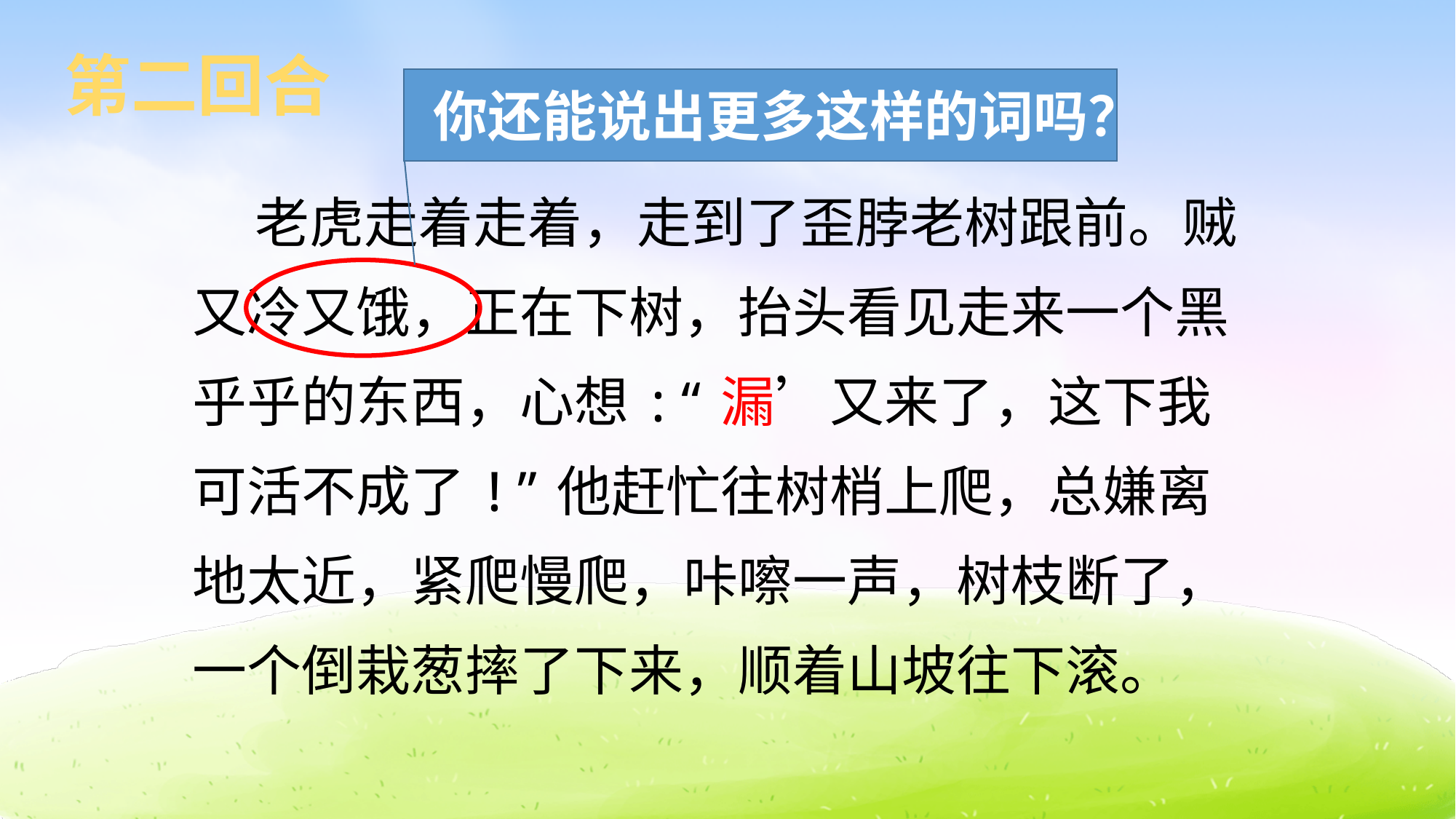

第二回合
你还能说出更多这样的词吗？
    老虎走着走着，走到了歪脖老树跟前。贼又冷又饿，正在下树，抬头看见走来一个黑乎乎的东西，心想:“漏’又来了，这下我可活不成了!”他赶忙往树梢上爬，总嫌离地太近，紧爬慢爬，咔嚓一声，树枝断了，一个倒栽葱摔了下来，顺着山坡往下滚。